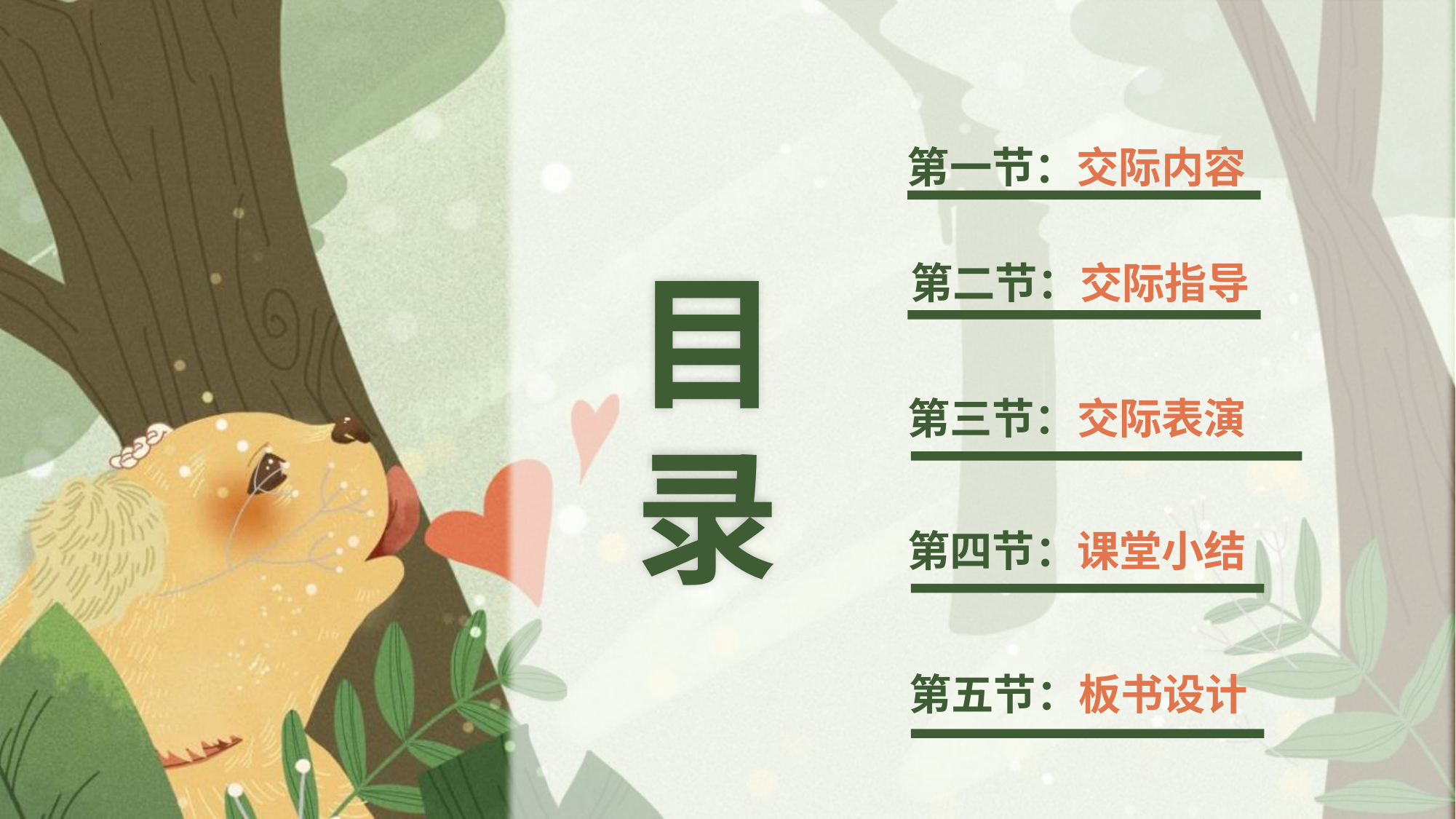

第一节：交际内容

第二节：交际指导
目录

第三节：交际表演

第四节：课堂小结

第五节：板书设计